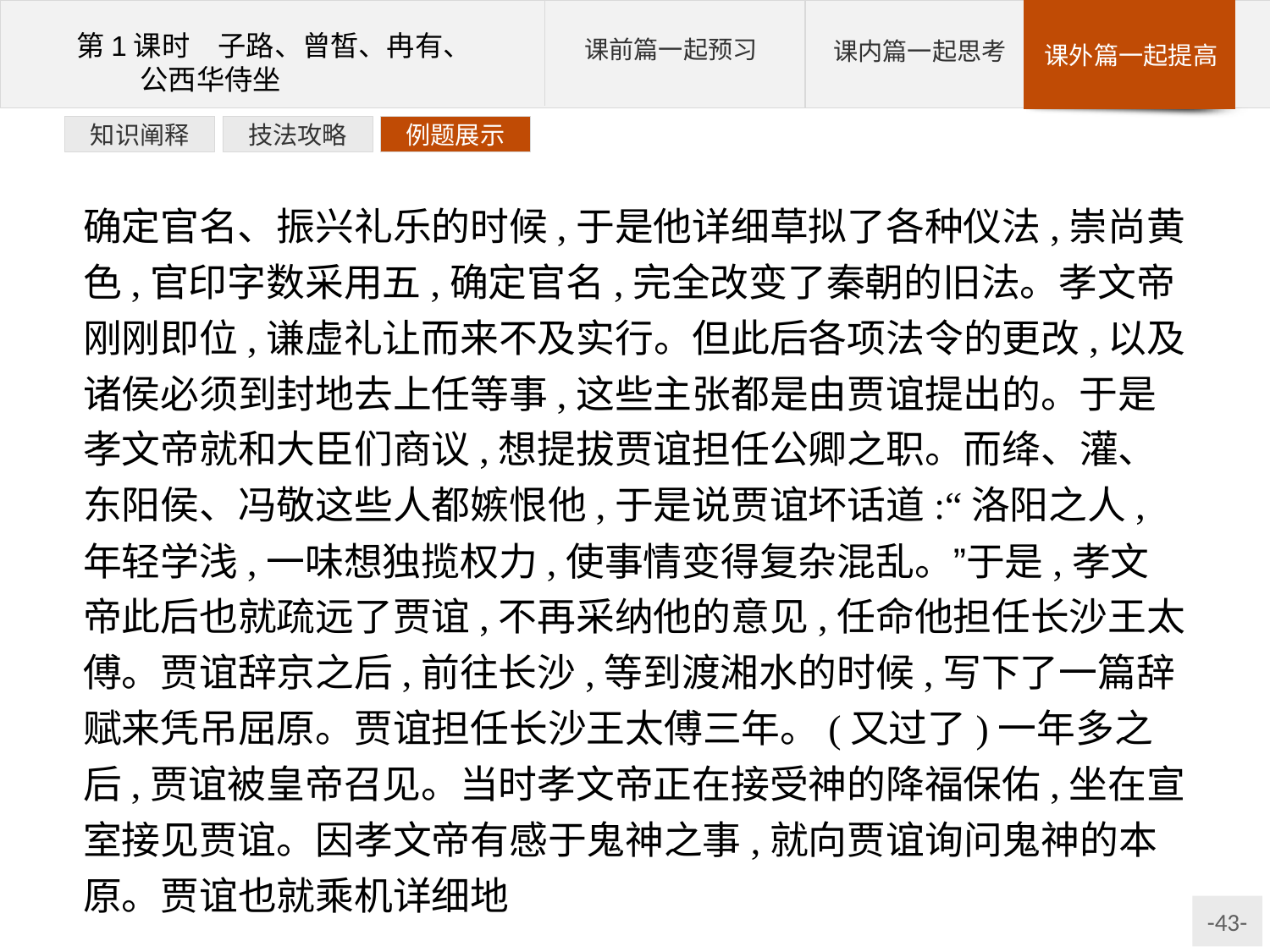

例题展示
技法攻略
知识阐释
确定官名、振兴礼乐的时候,于是他详细草拟了各种仪法,崇尚黄色,官印字数采用五,确定官名,完全改变了秦朝的旧法。孝文帝刚刚即位,谦虚礼让而来不及实行。但此后各项法令的更改,以及诸侯必须到封地去上任等事,这些主张都是由贾谊提出的。于是孝文帝就和大臣们商议,想提拔贾谊担任公卿之职。而绛、灌、东阳侯、冯敬这些人都嫉恨他,于是说贾谊坏话道:“洛阳之人,年轻学浅,一味想独揽权力,使事情变得复杂混乱。”于是,孝文帝此后也就疏远了贾谊,不再采纳他的意见,任命他担任长沙王太傅。贾谊辞京之后,前往长沙,等到渡湘水的时候,写下了一篇辞赋来凭吊屈原。贾谊担任长沙王太傅三年。(又过了)一年多之后,贾谊被皇帝召见。当时孝文帝正在接受神的降福保佑,坐在宣室接见贾谊。因孝文帝有感于鬼神之事,就向贾谊询问鬼神的本原。贾谊也就乘机详细地